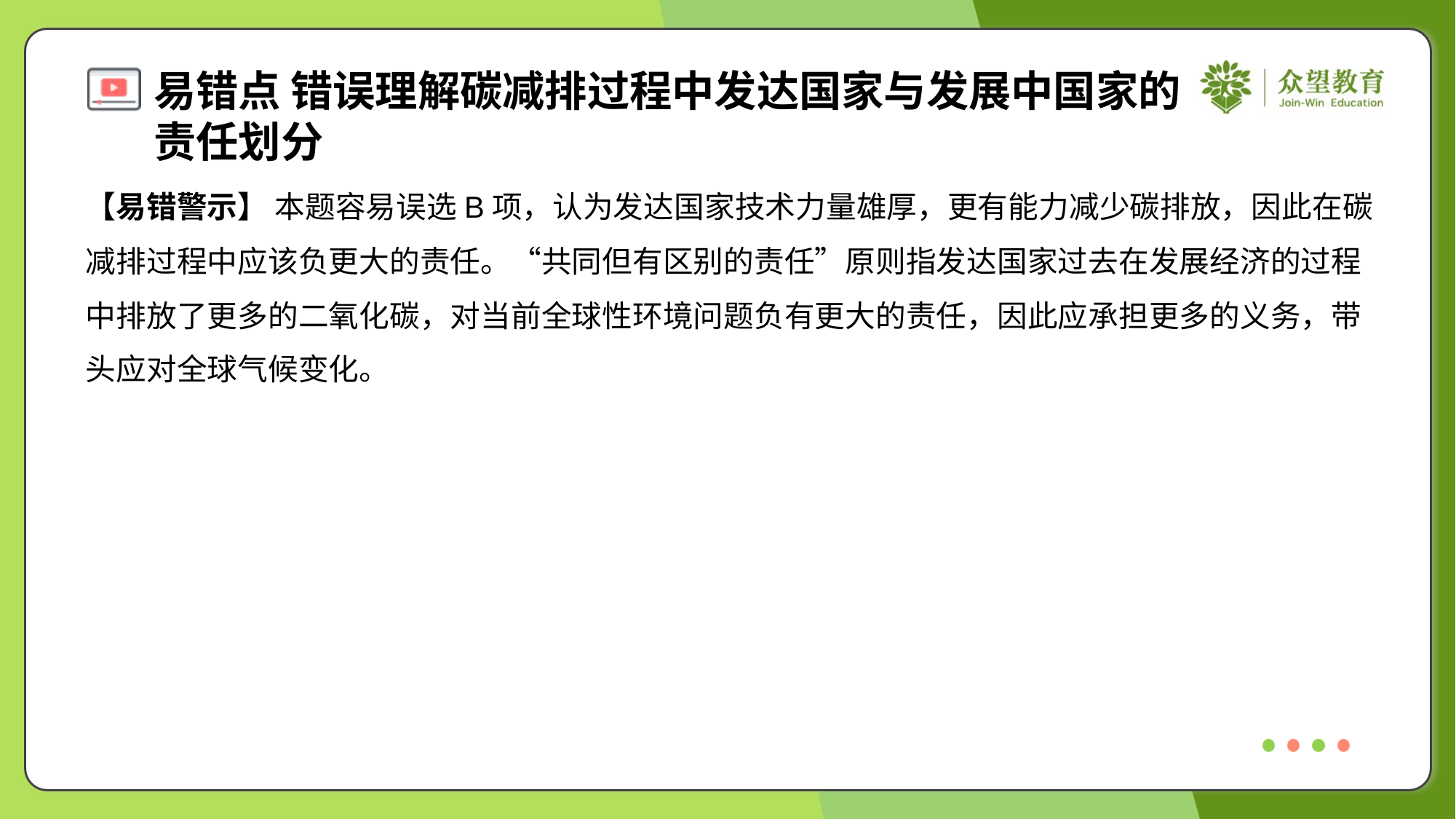

【易错警示】 本题容易误选B项，认为发达国家技术力量雄厚，更有能力减少碳排放，因此在碳
减排过程中应该负更大的责任。“共同但有区别的责任”原则指发达国家过去在发展经济的过程
中排放了更多的二氧化碳，对当前全球性环境问题负有更大的责任，因此应承担更多的义务，带
头应对全球气候变化。